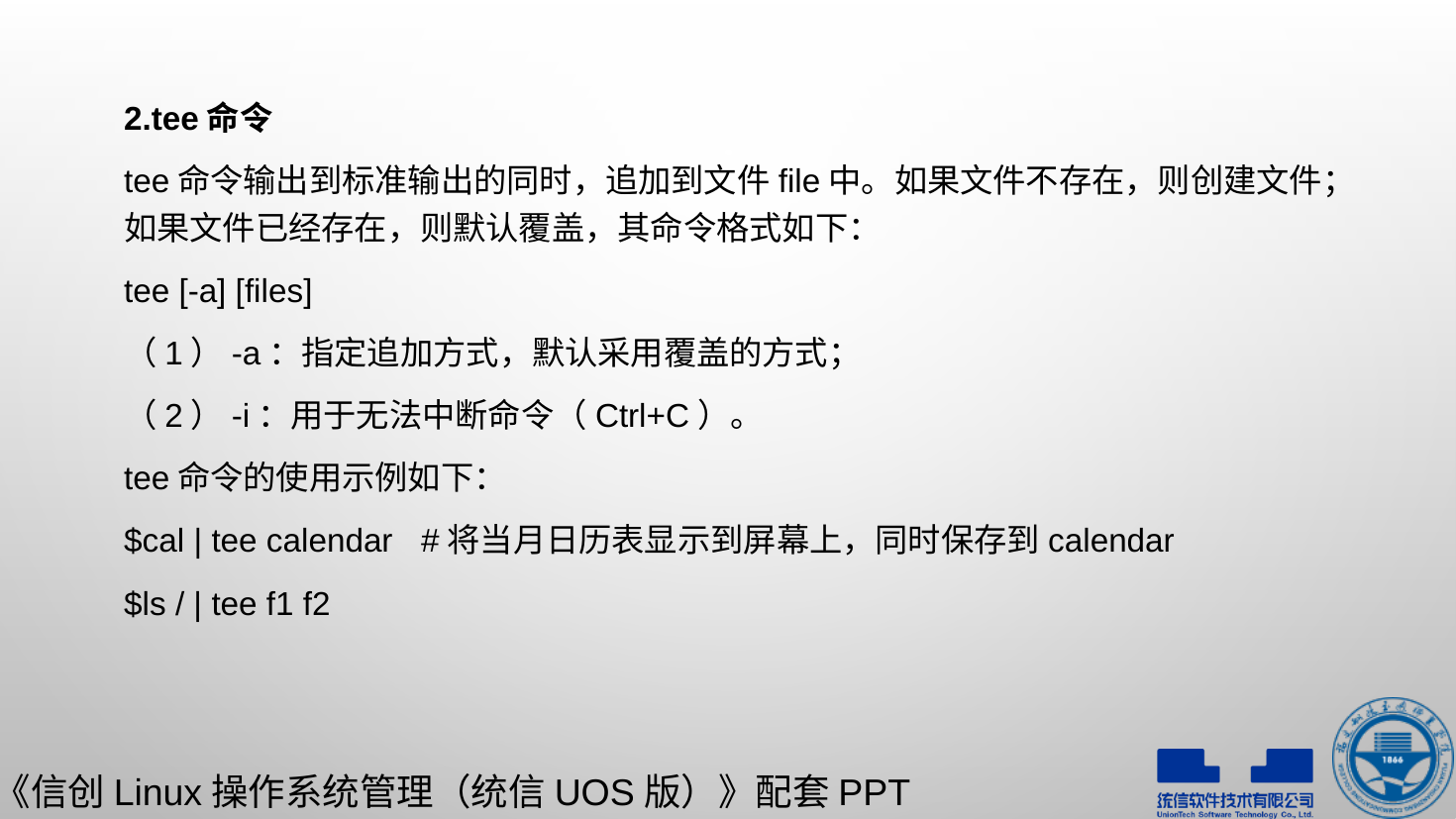

2.tee命令
tee命令输出到标准输出的同时，追加到文件file中。如果文件不存在，则创建文件；如果文件已经存在，则默认覆盖，其命令格式如下：
tee [-a] [files]
（1）-a：指定追加方式，默认采用覆盖的方式；
（2）-i：用于无法中断命令（Ctrl+C）。
tee命令的使用示例如下：
$cal | tee calendar	#将当月日历表显示到屏幕上，同时保存到calendar
$ls / | tee f1 f2